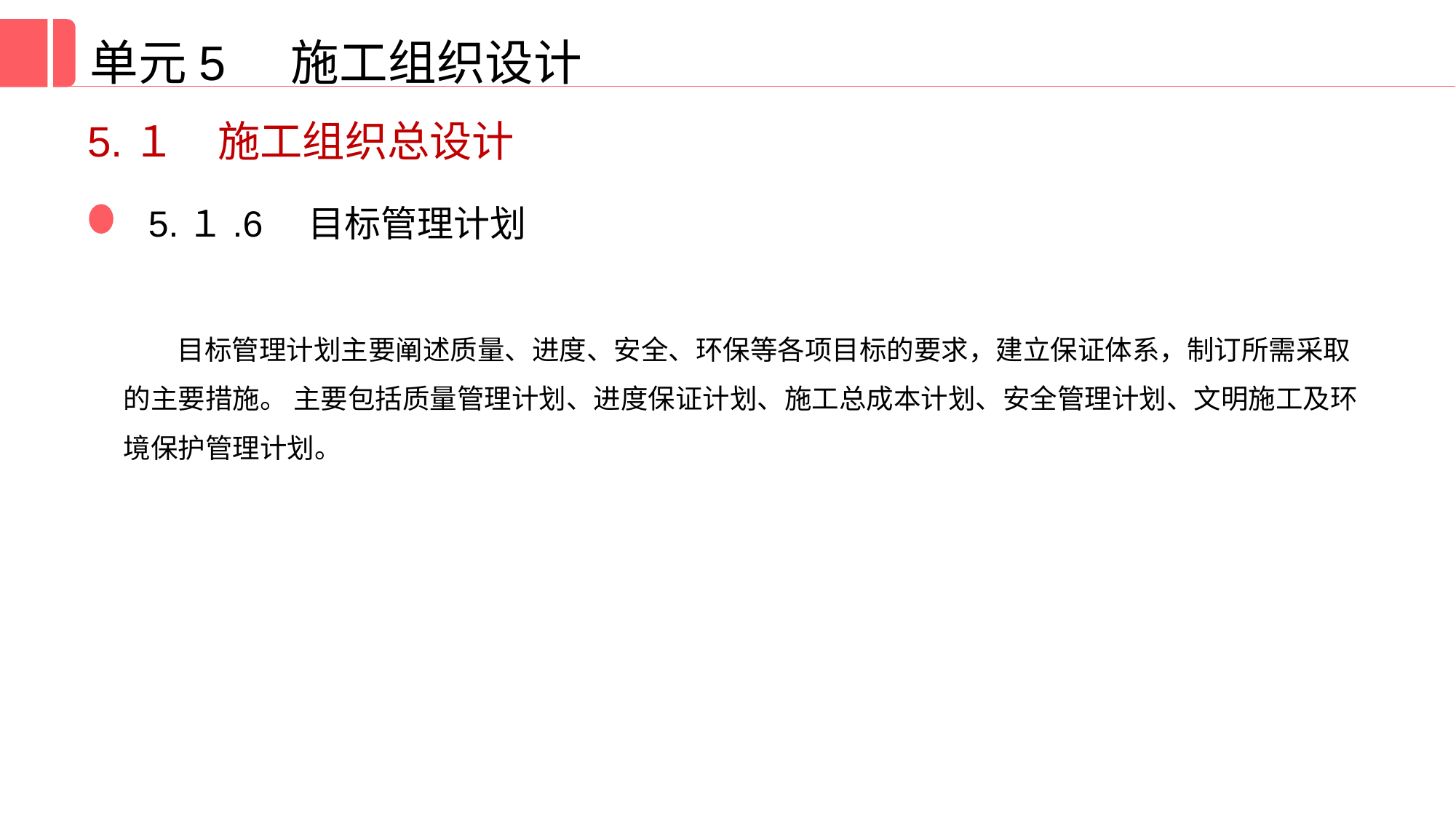

单元5    施工组织设计

5.１　施工组织总设计
5.１.6　目标管理计划

目标管理计划主要阐述质量、进度、安全、环保等各项目标的要求，建立保证体系，制订所需采取的主要措施。 主要包括质量管理计划、进度保证计划、施工总成本计划、安全管理计划、文明施工及环境保护管理计划。